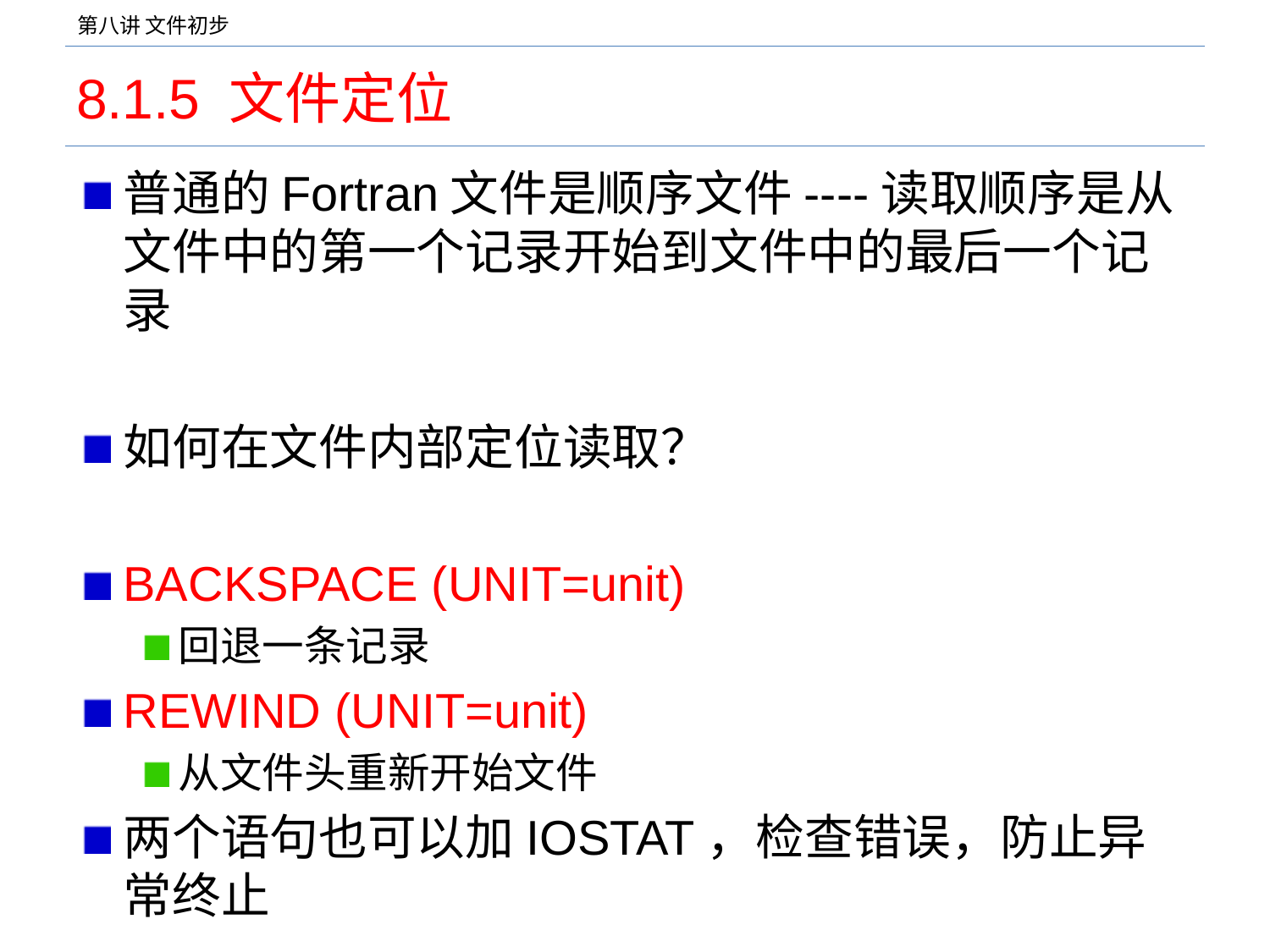

# 8.1.5 文件定位
普通的Fortran文件是顺序文件----读取顺序是从文件中的第一个记录开始到文件中的最后一个记录

如何在文件内部定位读取？

BACKSPACE (UNIT=unit)
回退一条记录
REWIND (UNIT=unit)
从文件头重新开始文件
两个语句也可以加IOSTAT，检查错误，防止异常终止